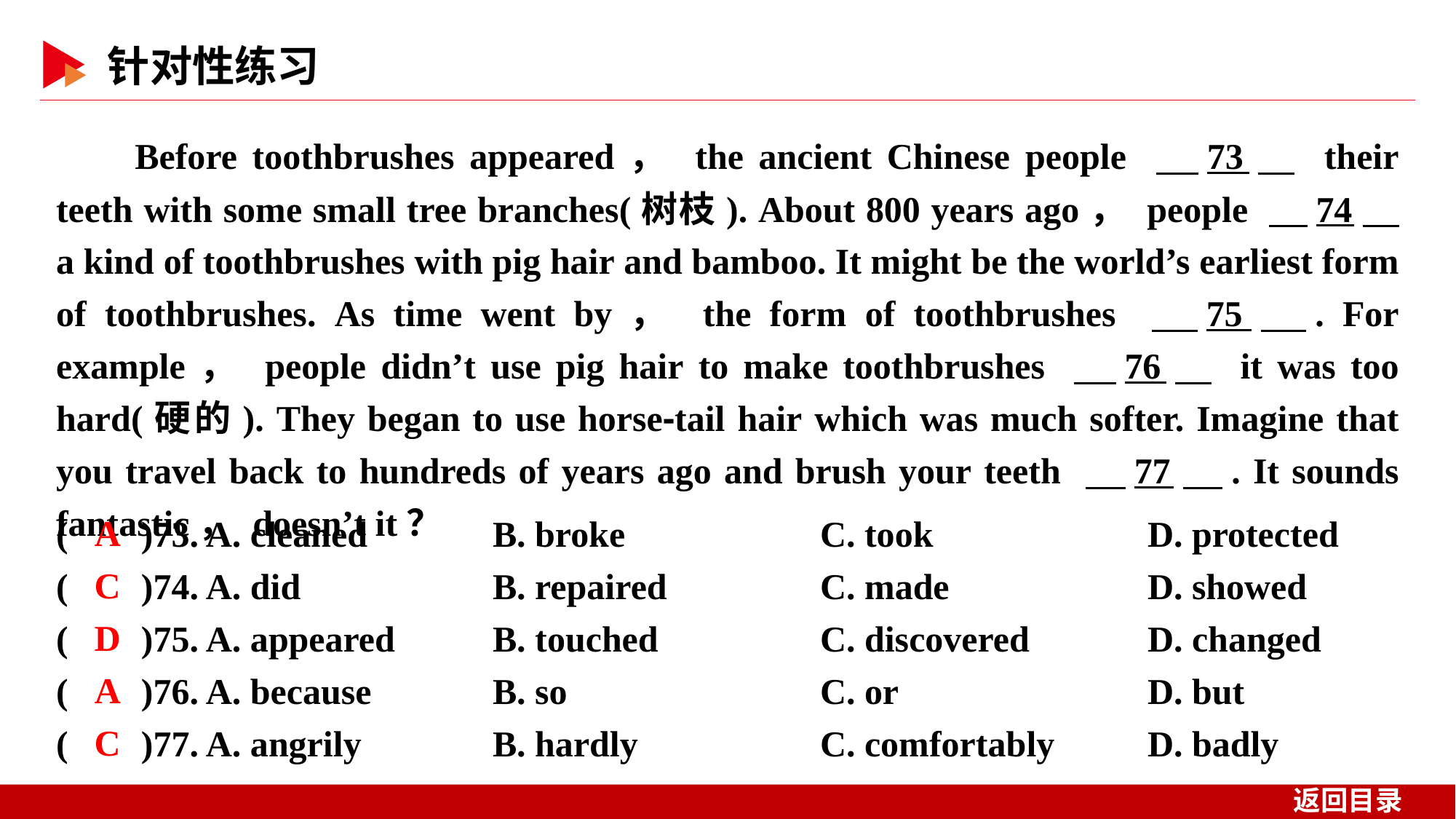

Before toothbrushes appeared， the ancient Chinese people 　73　 their teeth with some small tree branches(树枝). About 800 years ago， people 　74　 a kind of toothbrushes with pig hair and bamboo. It might be the world’s earliest form of toothbrushes. As time went by， the form of toothbrushes 　75　. For example， people didn’t use pig hair to make toothbrushes 　76　 it was too hard(硬的). They began to use horse⁃tail hair which was much softer. Imagine that you travel back to hundreds of years ago and brush your teeth 　77　. It sounds fantastic， doesn’t it？
(        )73. A. cleaned    	B. broke		C. took                	D. protected
(        )74. A. did                	B. repaired		C. made                	D. showed
(        )75. A. appeared       	B. touched		C. discovered    	D. changed
(        )76. A. because          	B. so			C. or　                	D. but
(        )77. A. angrily         	B. hardly		C. comfortably          	D. badly
   A
   C
   D
   A
   C